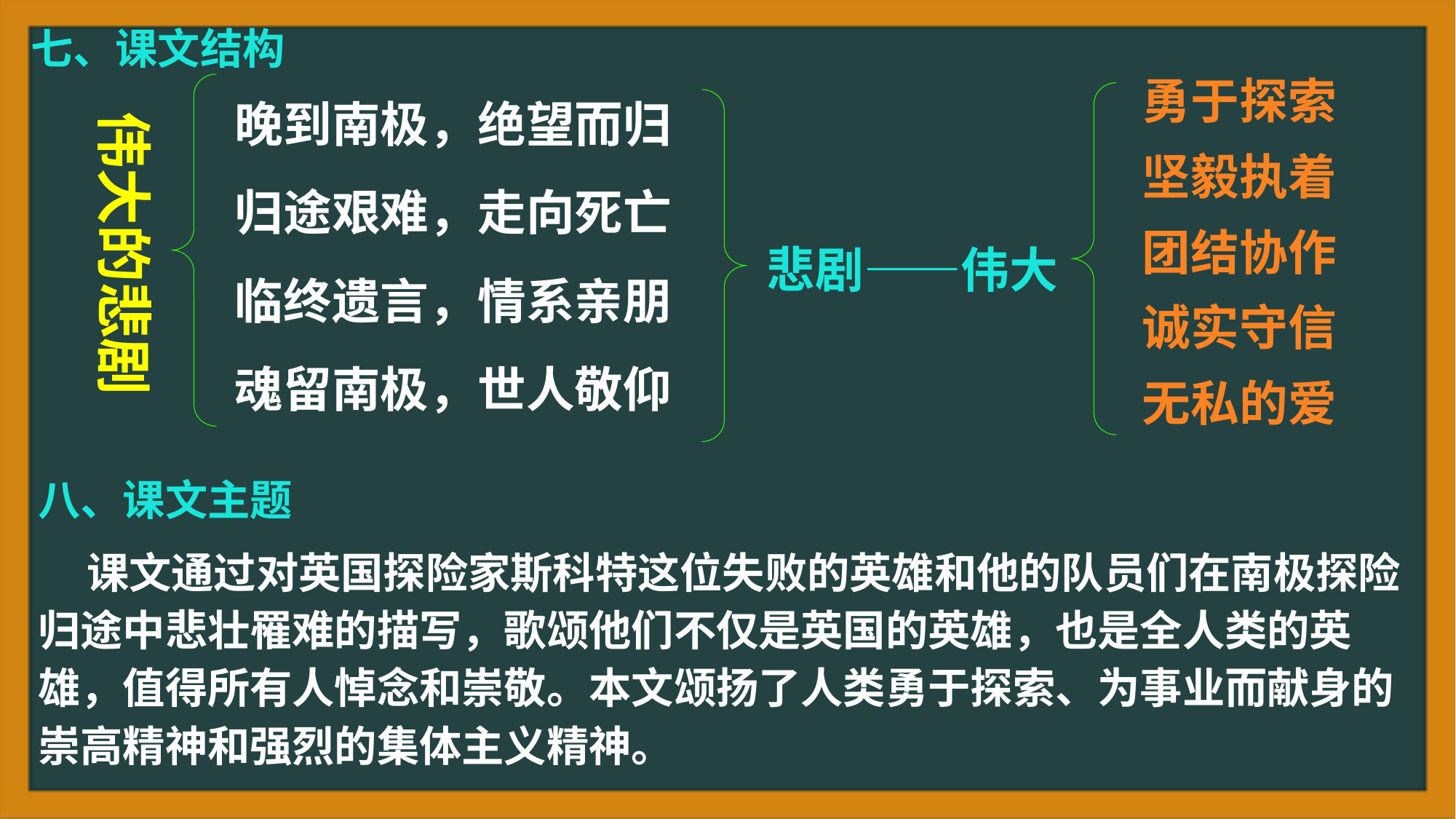

七、课文结构
勇于探索
坚毅执着
团结协作
诚实守信
无私的爱
伟大的悲剧

晚到南极，绝望而归
归途艰难，走向死亡
临终遗言，情系亲朋
魂留南极，世人敬仰

悲剧——伟大
八、课文主题
    课文通过对英国探险家斯科特这位失败的英雄和他的队员们在南极探险归途中悲壮罹难的描写，歌颂他们不仅是英国的英雄，也是全人类的英雄，值得所有人悼念和崇敬。本文颂扬了人类勇于探索、为事业而献身的崇高精神和强烈的集体主义精神。